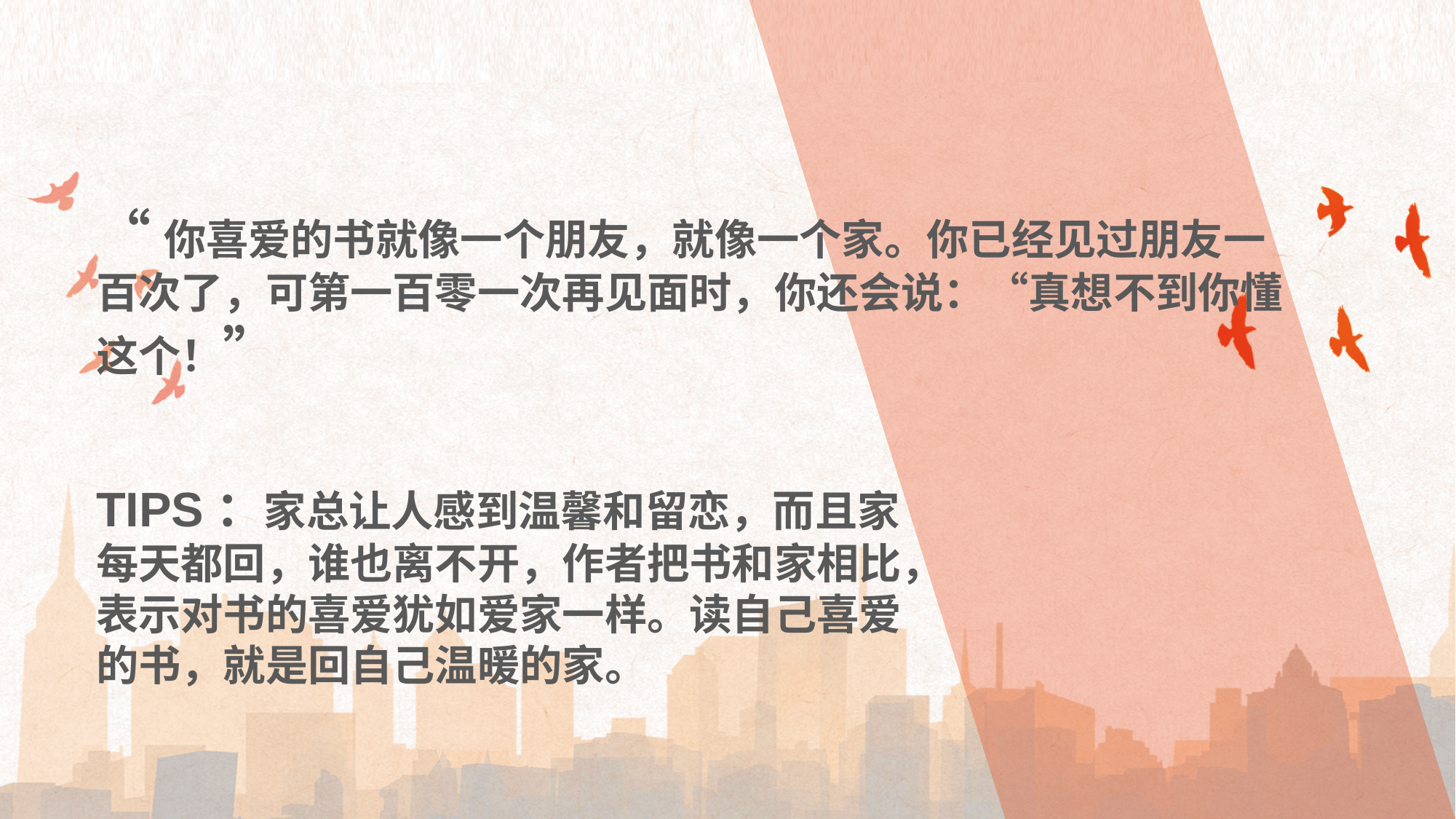

“你喜爱的书就像一个朋友，就像一个家。你已经见过朋友一百次了，可第一百零一次再见面时，你还会说：“真想不到你懂这个！”
TIPS：家总让人感到温馨和留恋，而且家每天都回，谁也离不开，作者把书和家相比，表示对书的喜爱犹如爱家一样。读自己喜爱的书，就是回自己温暖的家。